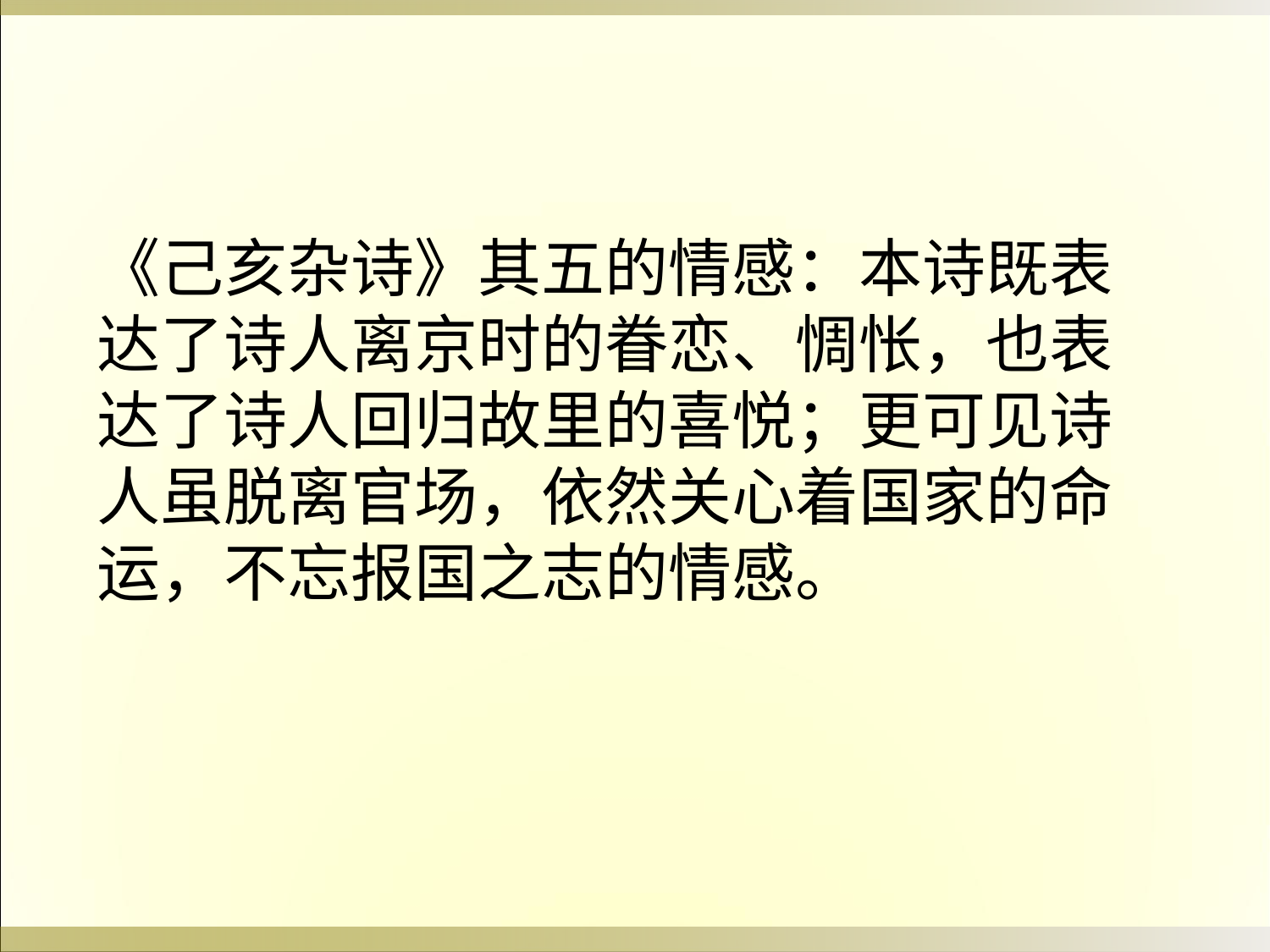

《己亥杂诗》其五的情感：本诗既表达了诗人离京时的眷恋、惆怅，也表达了诗人回归故里的喜悦；更可见诗人虽脱离官场，依然关心着国家的命运，不忘报国之志的情感。